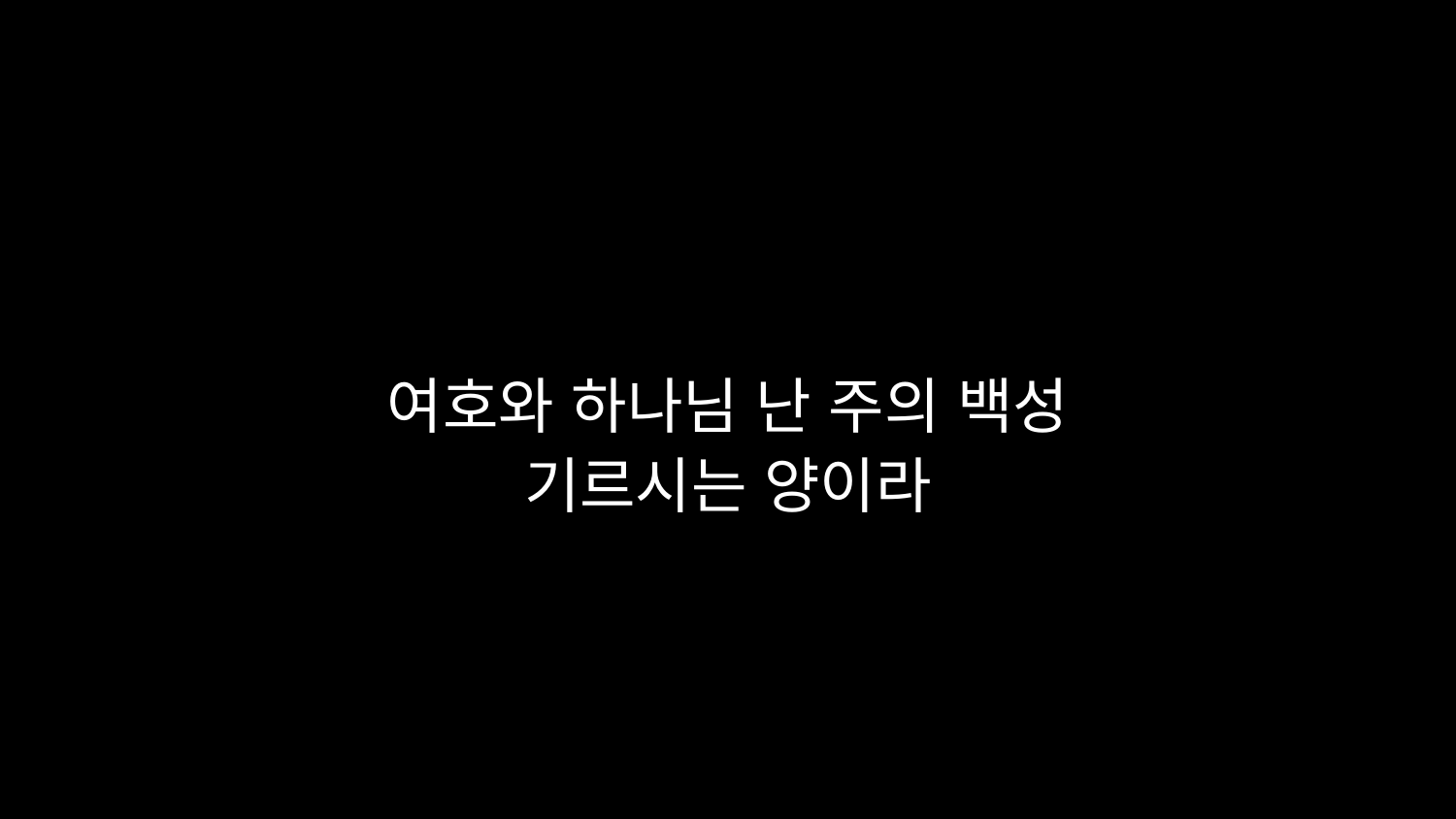

# 여호와 하나님 난 주의 백성 기르시는 양이라